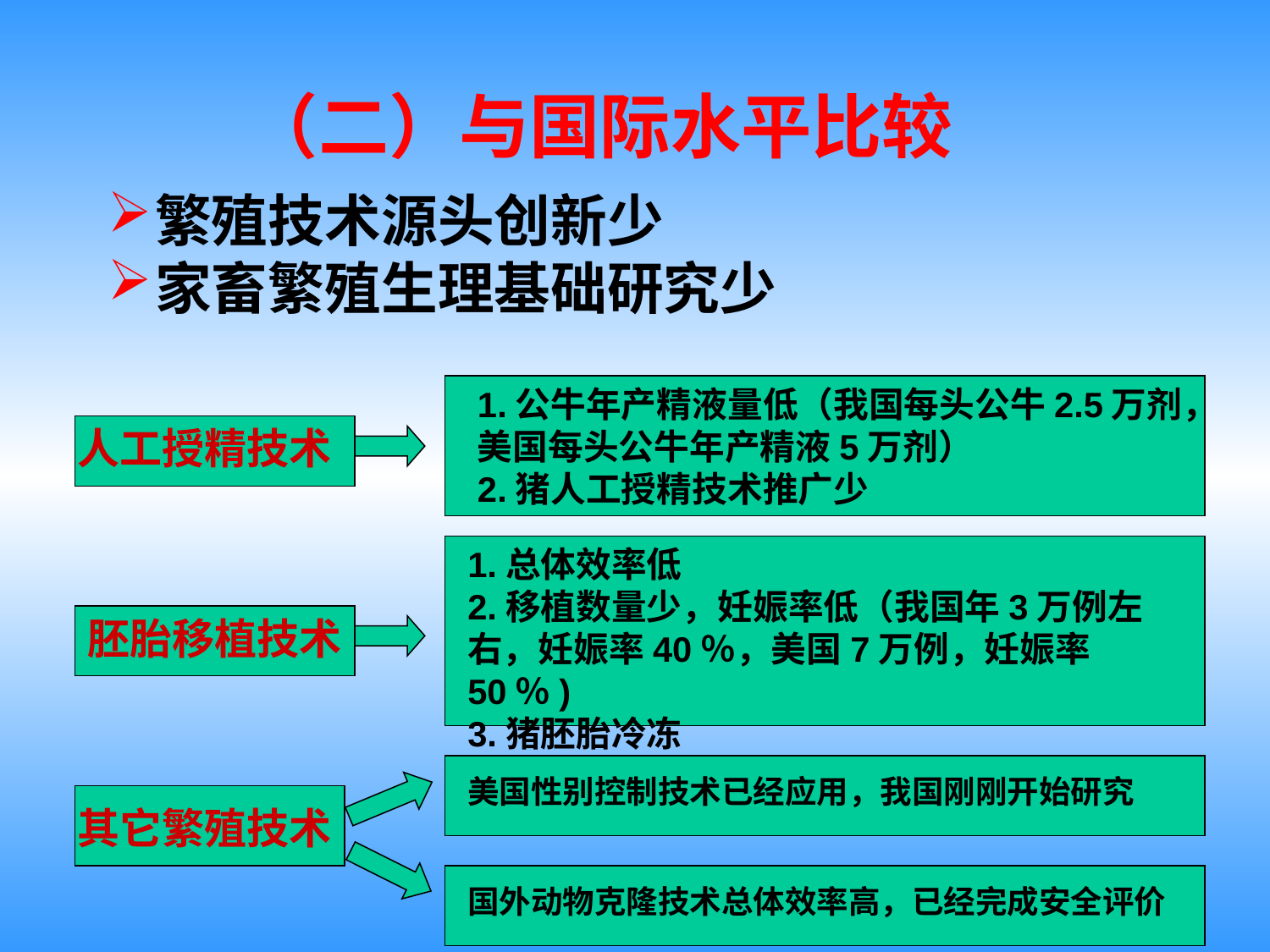

（二）与国际水平比较
繁殖技术源头创新少
家畜繁殖生理基础研究少

1.公牛年产精液量低（我国每头公牛2.5万剂，美国每头公牛年产精液5万剂）
2.猪人工授精技术推广少
人工授精技术

1.总体效率低
2.移植数量少，妊娠率低（我国年3万例左右，妊娠率40％，美国7万例，妊娠率50％)
3.猪胚胎冷冻

胚胎移植技术

美国性别控制技术已经应用，我国刚刚开始研究

其它繁殖技术

国外动物克隆技术总体效率高，已经完成安全评价